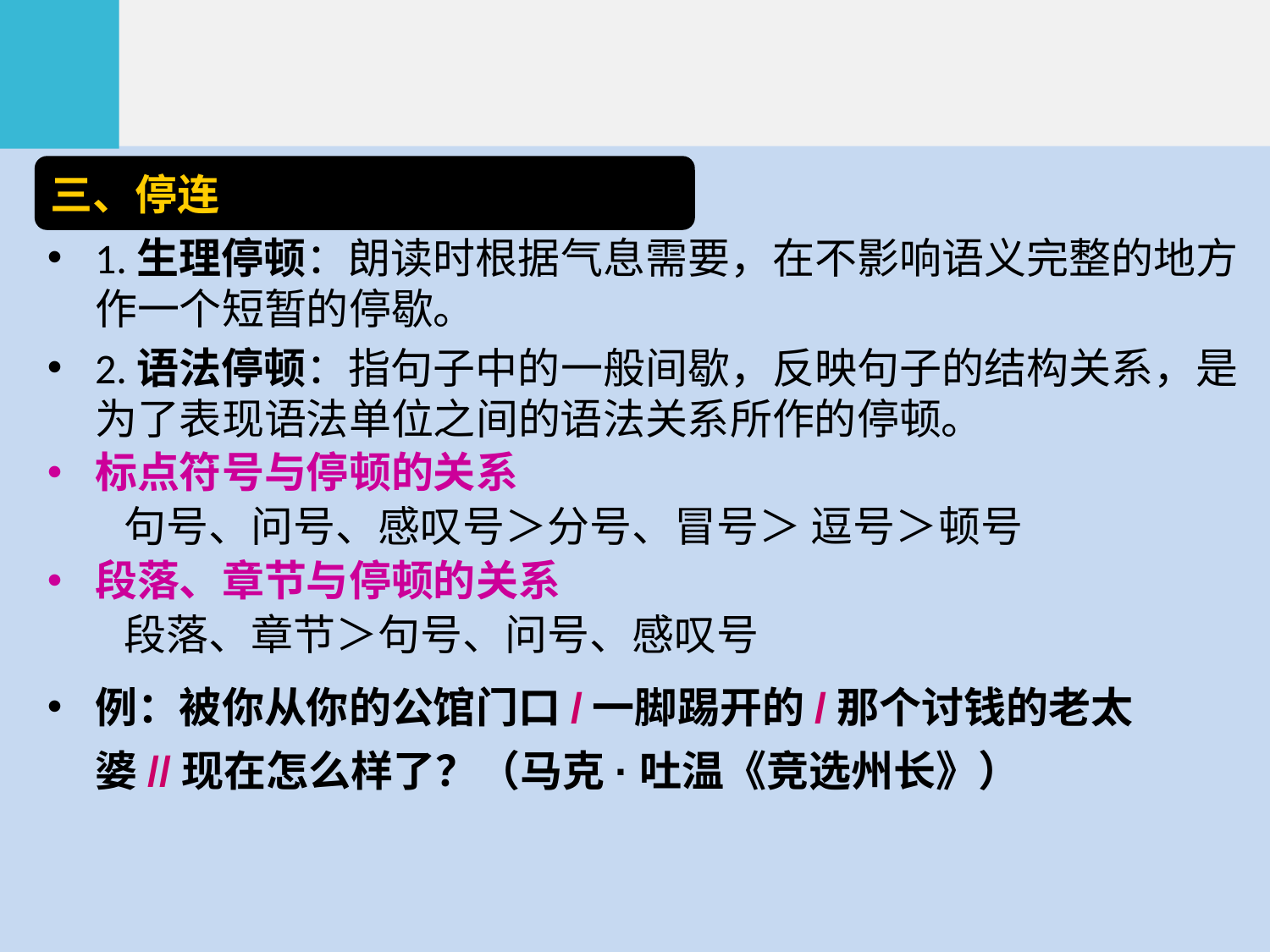

三、停连

1.生理停顿：朗读时根据气息需要，在不影响语义完整的地方作一个短暂的停歇。
2.语法停顿：指句子中的一般间歇，反映句子的结构关系，是为了表现语法单位之间的语法关系所作的停顿。
标点符号与停顿的关系
       句号、问号、感叹号＞分号、冒号＞ 逗号＞顿号
段落、章节与停顿的关系
       段落、章节＞句号、问号、感叹号
例：被你从你的公馆门口/一脚踢开的/那个讨钱的老太婆//现在怎么样了？（马克·吐温《竞选州长》）